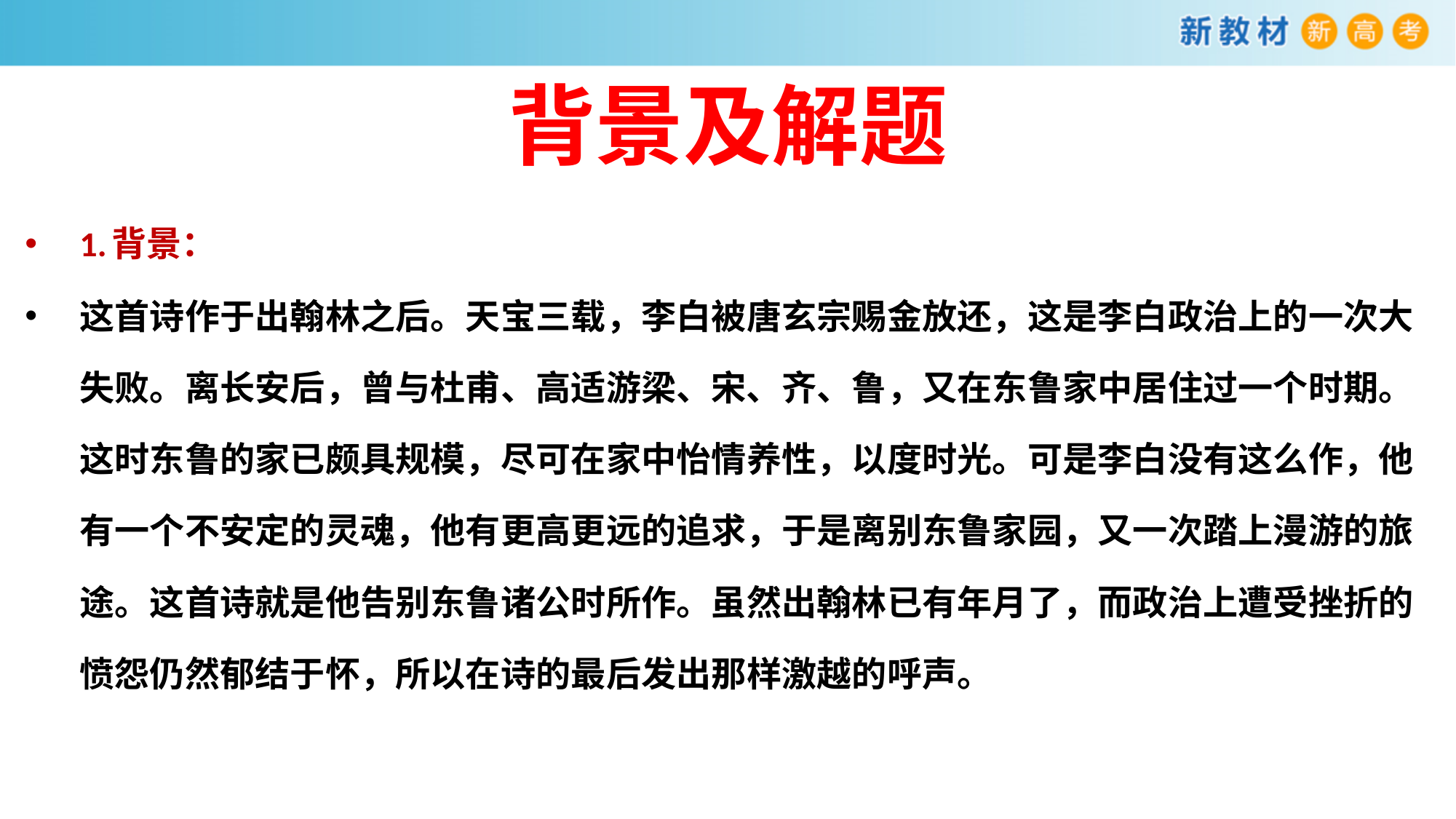

# 背景及解题
1.背景：
这首诗作于出翰林之后。天宝三载，李白被唐玄宗赐金放还，这是李白政治上的一次大失败。离长安后，曾与杜甫、高适游梁、宋、齐、鲁，又在东鲁家中居住过一个时期。这时东鲁的家已颇具规模，尽可在家中怡情养性，以度时光。可是李白没有这么作，他有一个不安定的灵魂，他有更高更远的追求，于是离别东鲁家园，又一次踏上漫游的旅途。这首诗就是他告别东鲁诸公时所作。虽然出翰林已有年月了，而政治上遭受挫折的愤怨仍然郁结于怀，所以在诗的最后发出那样激越的呼声。